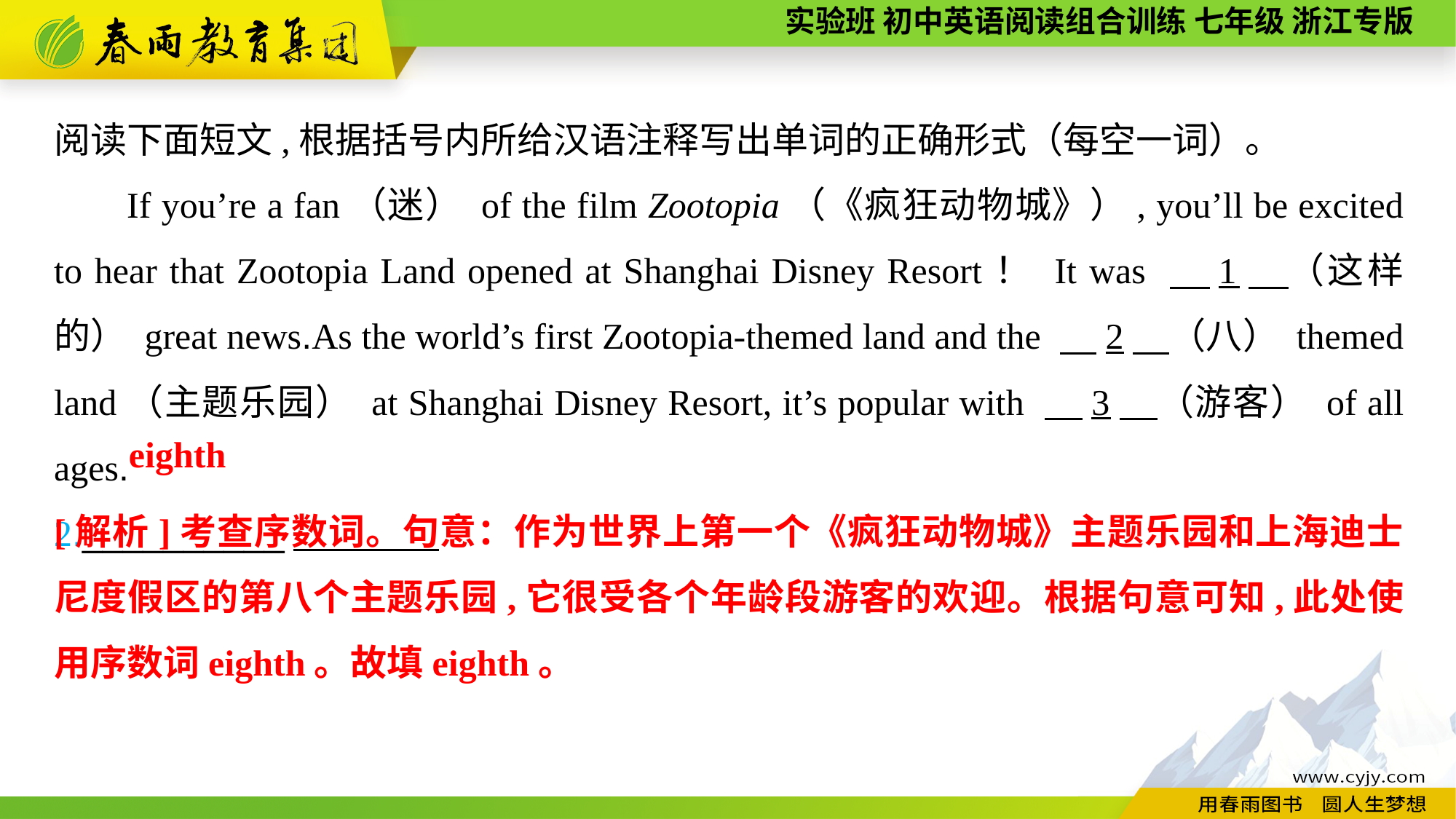

阅读下面短文,根据括号内所给汉语注释写出单词的正确形式（每空一词）。
If you’re a fan（迷） of the film Zootopia（《疯狂动物城》）, you’ll be excited to hear that Zootopia Land opened at Shanghai Disney Resort！ It was 　1　（这样的） great news.As the world’s first Zootopia-themed land and the 　2　（八） themed land（主题乐园） at Shanghai Disney Resort, it’s popular with 　3　（游客） of all ages.
2.__________
eighth
[解析]考查序数词。句意：作为世界上第一个《疯狂动物城》主题乐园和上海迪士尼度假区的第八个主题乐园,它很受各个年龄段游客的欢迎。根据句意可知,此处使用序数词eighth。故填eighth。